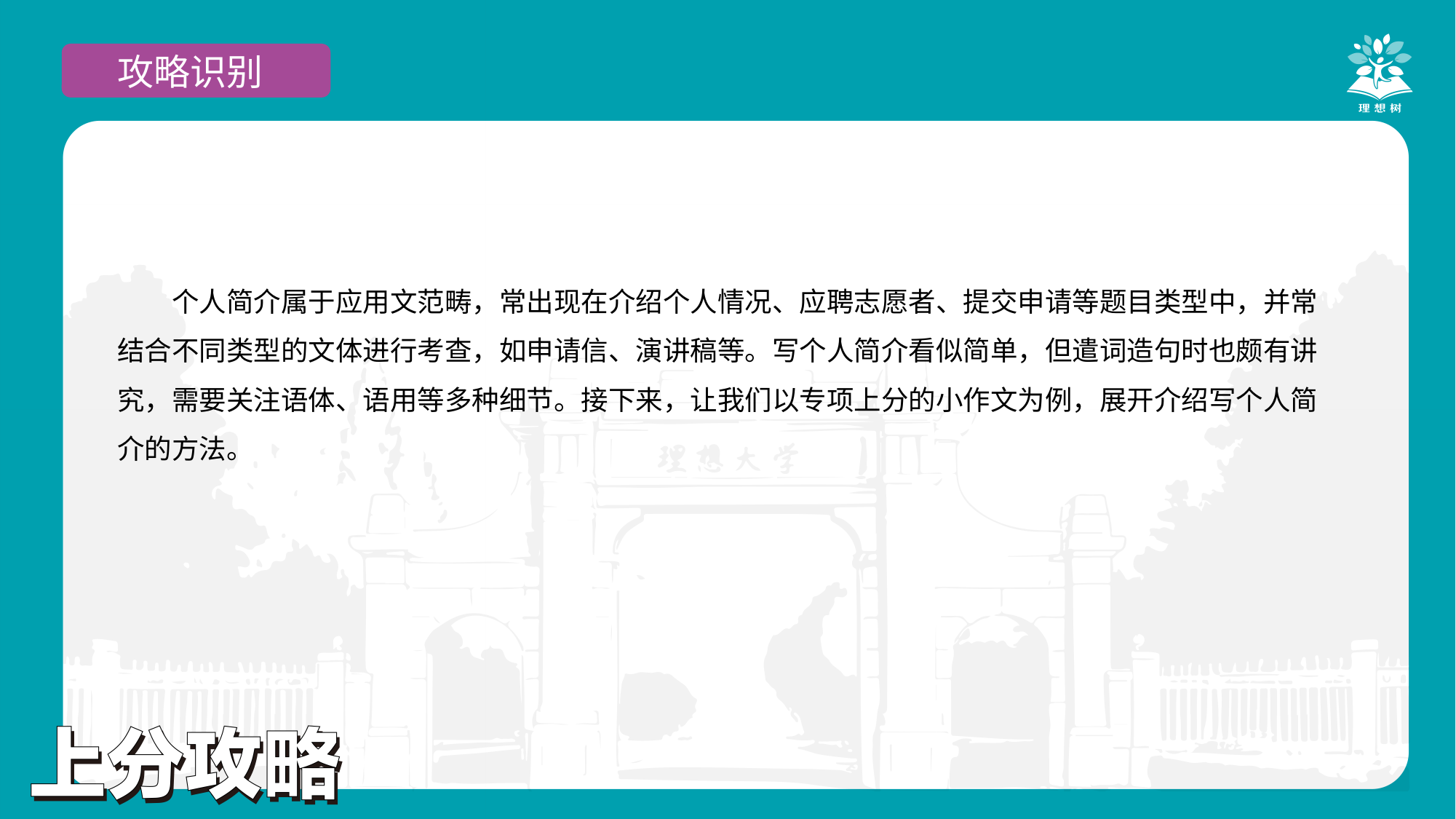

攻略识别
个人简介属于应用文范畴，常出现在介绍个人情况、应聘志愿者、提交申请等题目类型中，并常结合不同类型的文体进行考查，如申请信、演讲稿等。写个人简介看似简单，但遣词造句时也颇有讲究，需要关注语体、语用等多种细节。接下来，让我们以专项上分的小作文为例，展开介绍写个人简介的方法。